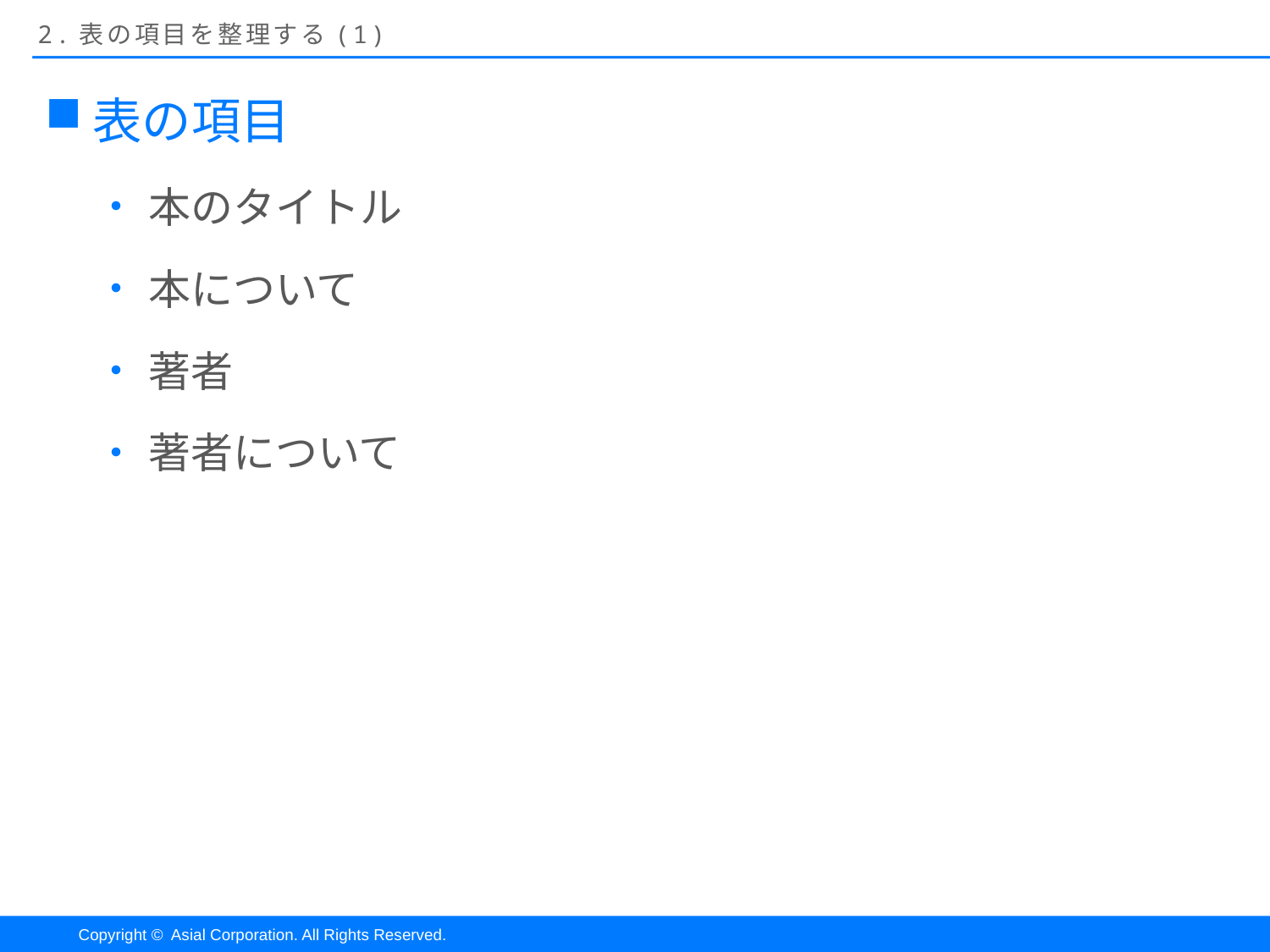

# 2.表の項目を整理する(1)

表の項目
本のタイトル
本について
著者
著者について